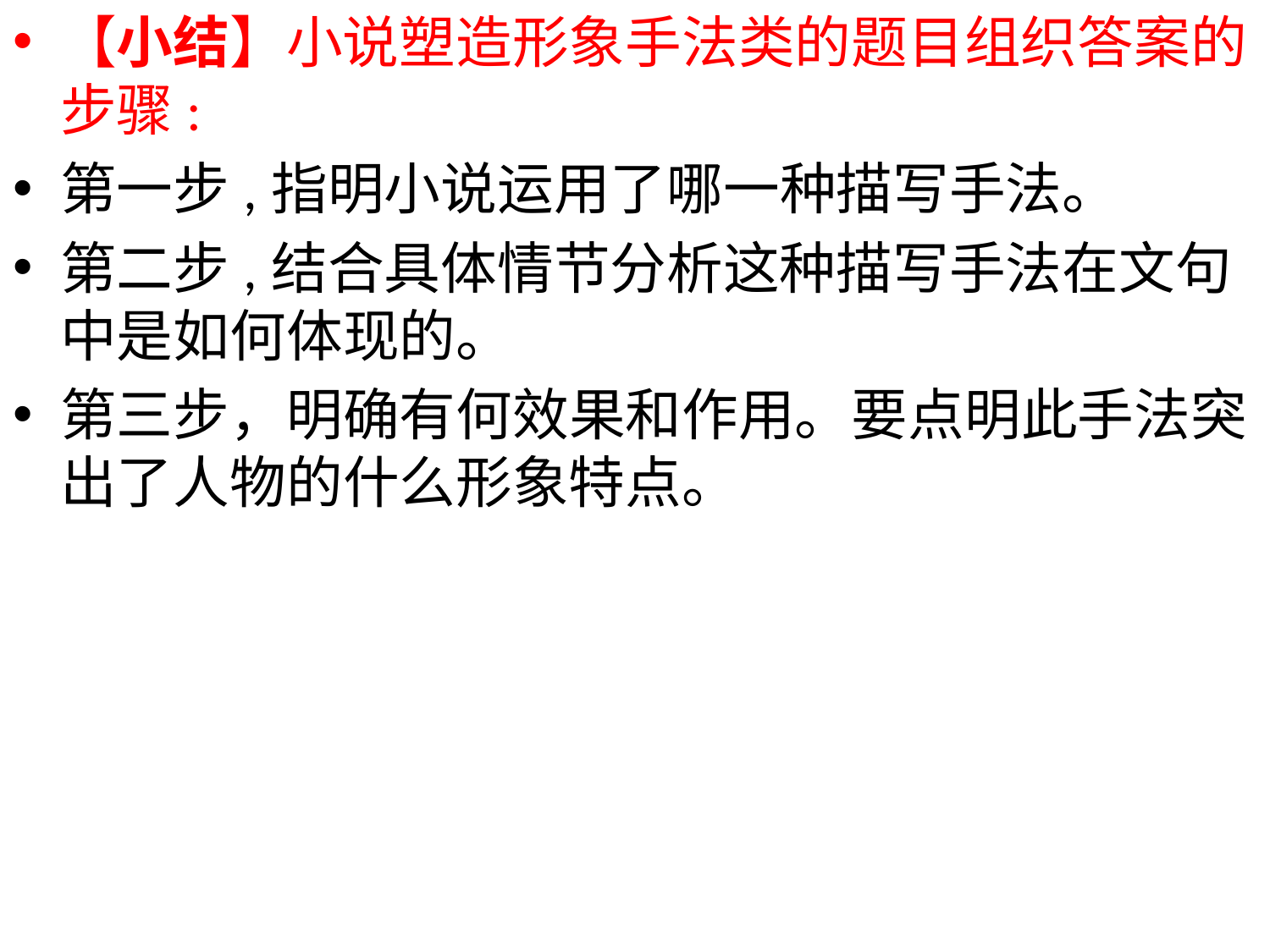

【小结】小说塑造形象手法类的题目组织答案的步骤:
第一步,指明小说运用了哪一种描写手法。
第二步,结合具体情节分析这种描写手法在文句中是如何体现的。
第三步，明确有何效果和作用。要点明此手法突出了人物的什么形象特点。

#